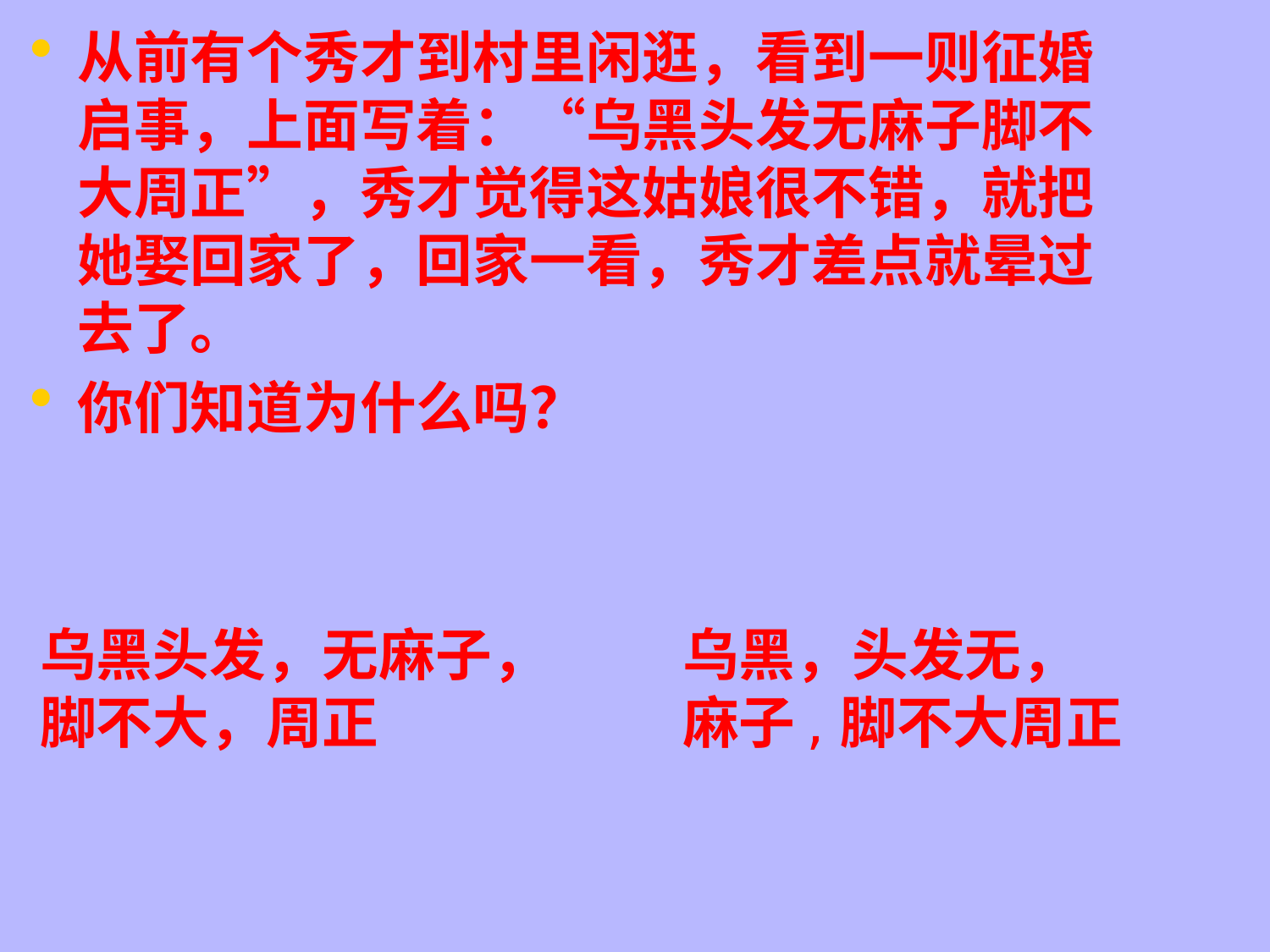

# 从前有个秀才到村里闲逛，看到一则征婚启事，上面写着：“乌黑头发无麻子脚不大周正”，秀才觉得这姑娘很不错，就把她娶回家了，回家一看，秀才差点就晕过去了。
你们知道为什么吗？

乌黑头发，无麻子，
脚不大，周正
乌黑，头发无，
麻子,脚不大周正